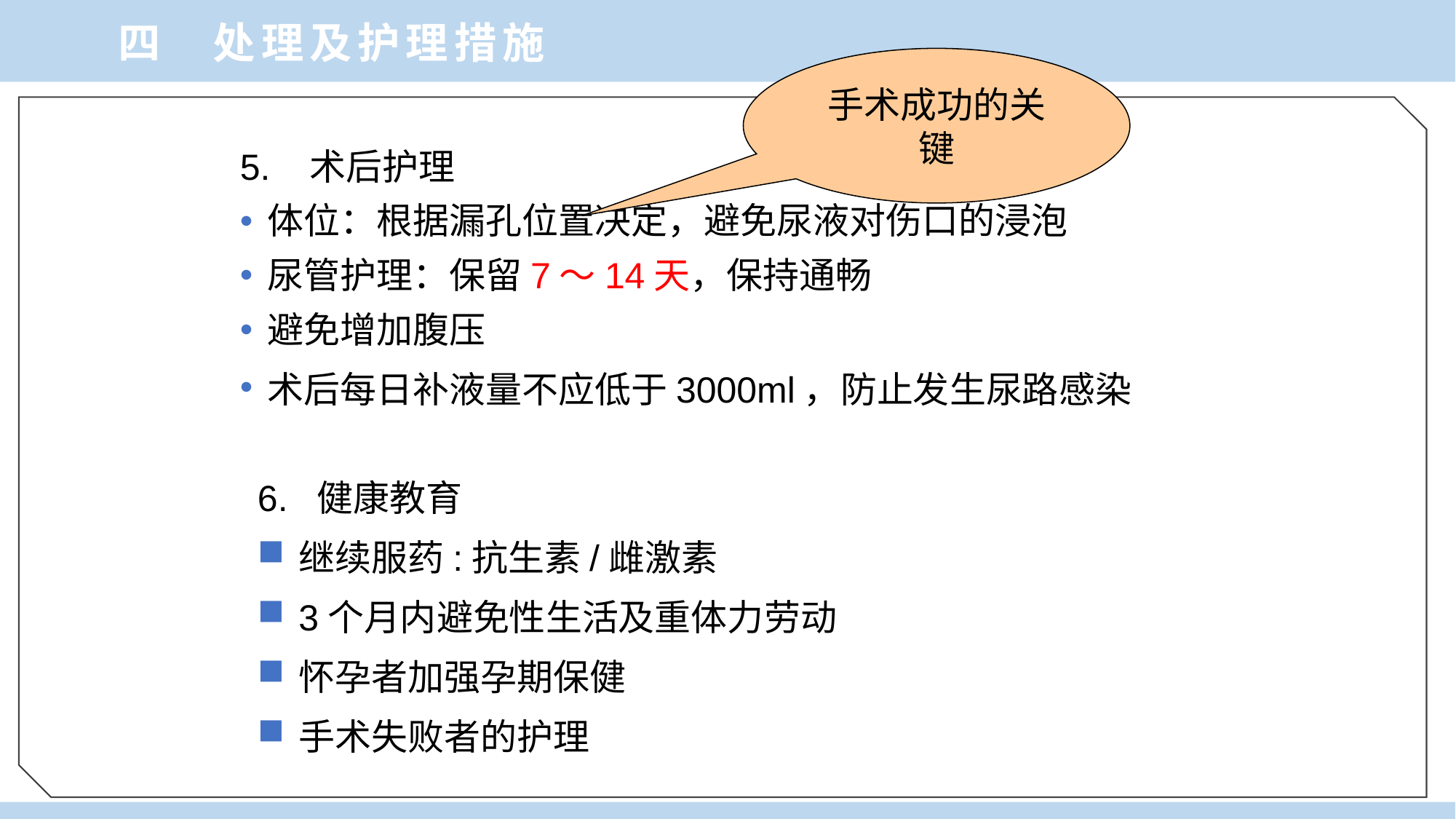

四   处理及护理措施
手术成功的关键

5.   术后护理
体位：根据漏孔位置决定，避免尿液对伤口的浸泡
尿管护理：保留7～14天，保持通畅
避免增加腹压
术后每日补液量不应低于3000ml，防止发生尿路感染
6.  健康教育
继续服药:抗生素/雌激素
3个月内避免性生活及重体力劳动
怀孕者加强孕期保健
手术失败者的护理